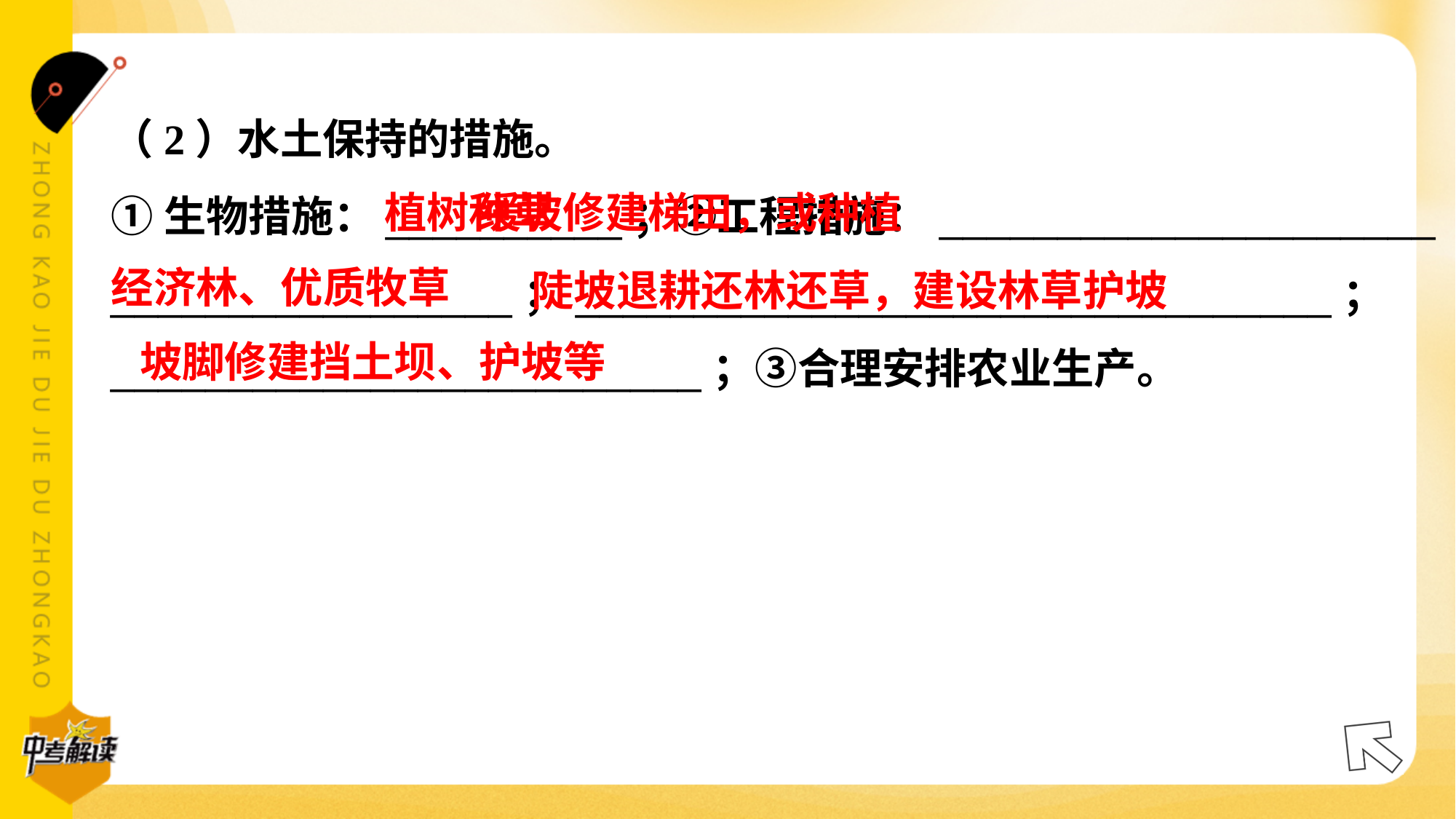

（2）水土保持的措施。
①生物措施：__________；②工程措施：_____________________
_________________；________________________________；
_________________________；③合理安排农业生产。
                                     缓坡修建梯田，或种植
经济林、优质牧草
植树种草
陡坡退耕还林还草，建设林草护坡
坡脚修建挡土坝、护坡等